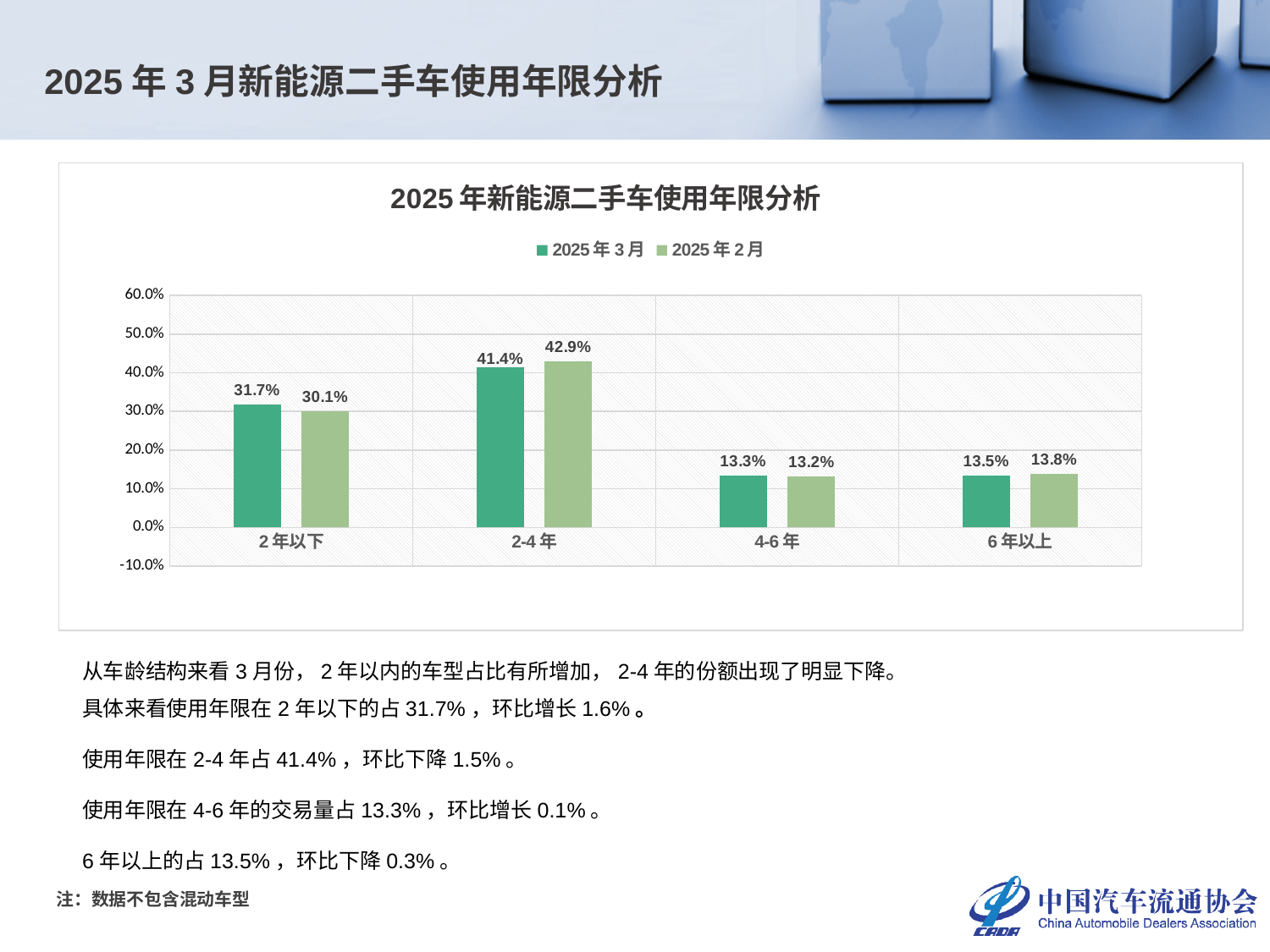

2025年3月新能源二手车使用年限分析

### Chart: 2025年新能源二手车使用年限分析

| Category | 2025年3月 | 2025年2月 |
|---|---|---|
| 2年以下 | 0.3172726343408185 | 0.3012134189864383 |
| 2-4年 | 0.41428425392714757 | 0.4292172257911016 |
| 4-6年 | 0.13326745493576858 | 0.13185819652629074 |
| 6年以上 | 0.13517565679626536 | 0.1377111586961694 |
从车龄结构来看3月份，2年以内的车型占比有所增加，2-4年的份额出现了明显下降。
具体来看使用年限在2年以下的占31.7%，环比增长1.6%。
使用年限在2-4年占41.4%，环比下降1.5%。
使用年限在4-6年的交易量占13.3%，环比增长0.1%。
6年以上的占13.5%，环比下降0.3%。
注：数据不包含混动车型